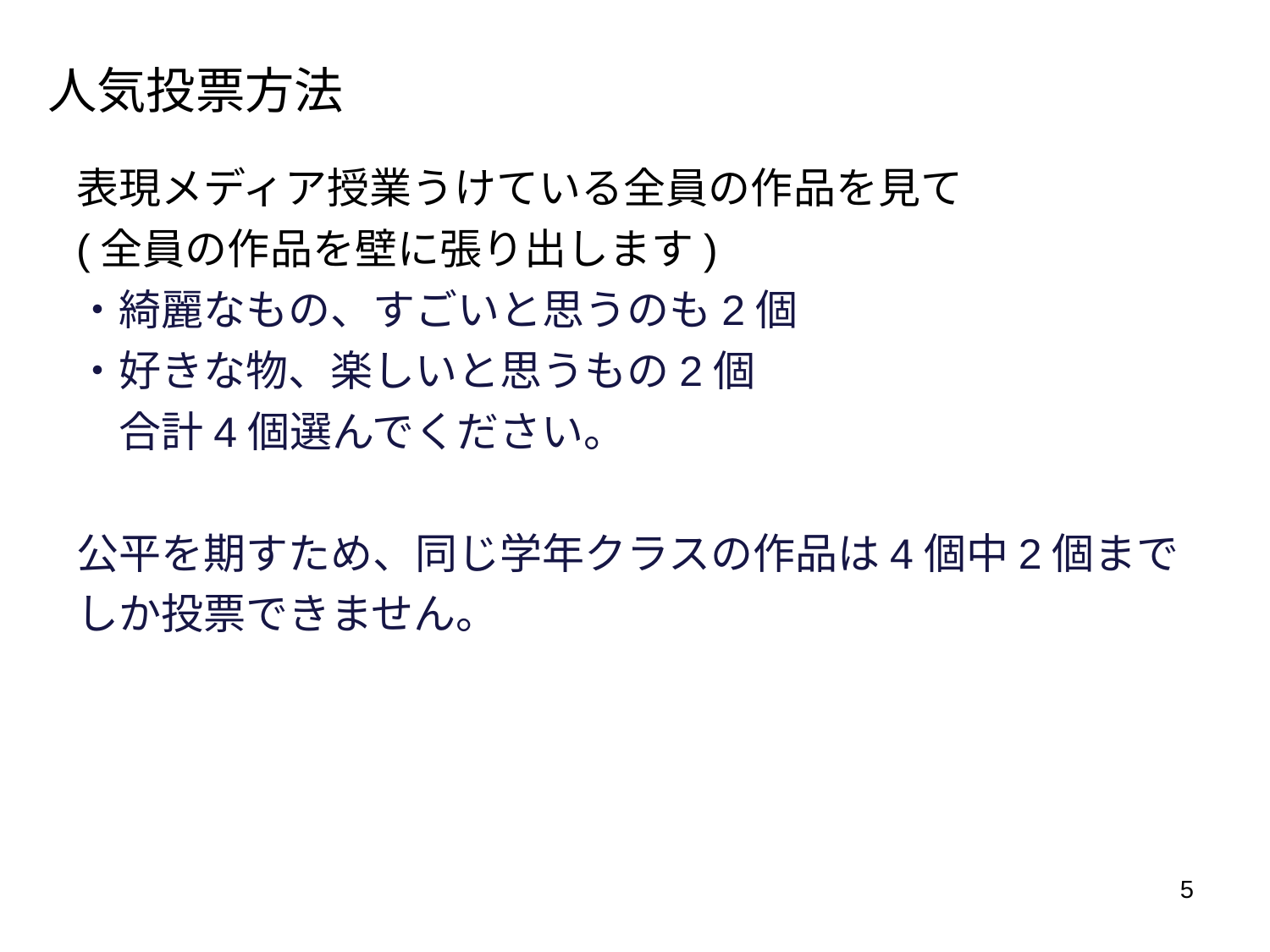

# 人気投票方法
表現メディア授業うけている全員の作品を見て
(全員の作品を壁に張り出します)
・綺麗なもの、すごいと思うのも2個
・好きな物、楽しいと思うもの2個
　合計4個選んでください。

公平を期すため、同じ学年クラスの作品は4個中2個までしか投票できません。

5